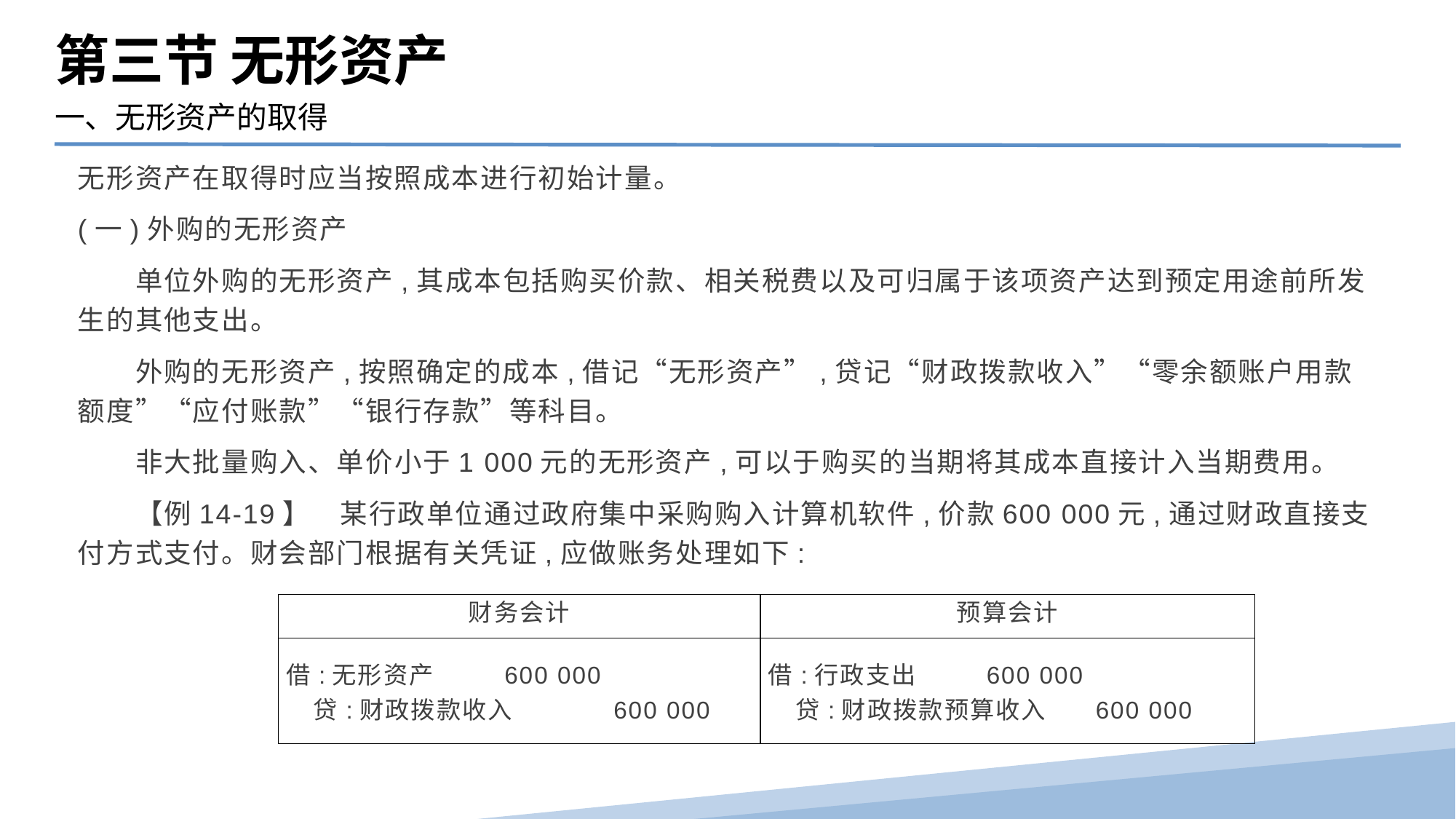

第三节 无形资产
一、无形资产的取得
无形资产在取得时应当按照成本进行初始计量。
(一)外购的无形资产
　　单位外购的无形资产,其成本包括购买价款、相关税费以及可归属于该项资产达到预定用途前所发生的其他支出。
　　外购的无形资产,按照确定的成本,借记“无形资产”,贷记“财政拨款收入”“零余额账户用款额度”“应付账款”“银行存款”等科目。
　　非大批量购入、单价小于1 000元的无形资产,可以于购买的当期将其成本直接计入当期费用。
　　【例14-19】　某行政单位通过政府集中采购购入计算机软件,价款600 000元,通过财政直接支付方式支付。财会部门根据有关凭证,应做账务处理如下:
| 财务会计 | 预算会计 |
| --- | --- |
| 借:无形资产 600 000 贷:财政拨款收入 600 000 | 借:行政支出 600 000 贷:财政拨款预算收入 600 000 |